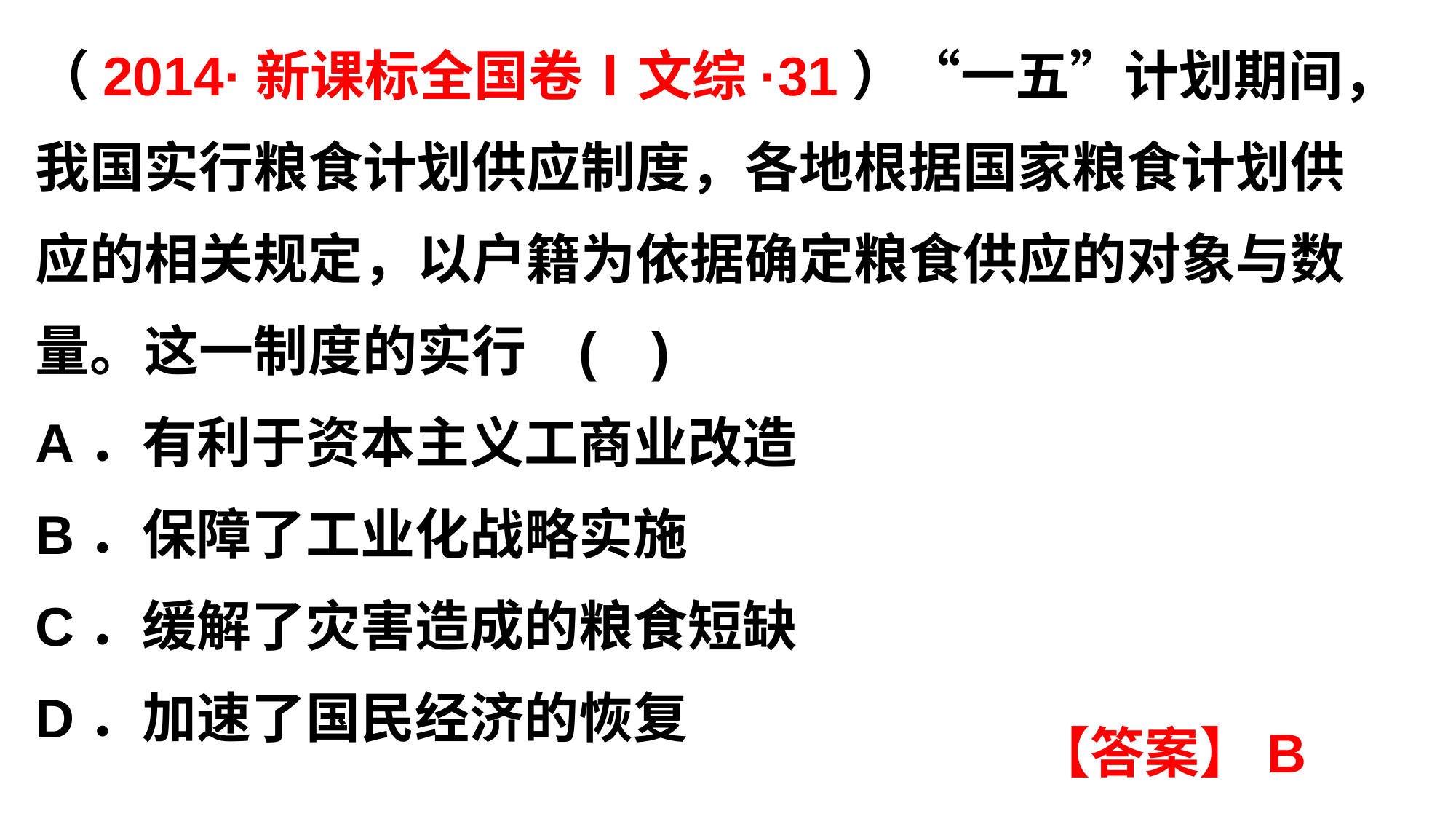

（2014·新课标全国卷Ⅰ文综·31）“一五”计划期间，我国实行粮食计划供应制度，各地根据国家粮食计划供应的相关规定，以户籍为依据确定粮食供应的对象与数量。这一制度的实行  (  )
A．有利于资本主义工商业改造
B．保障了工业化战略实施
C．缓解了灾害造成的粮食短缺
D．加速了国民经济的恢复
【答案】B